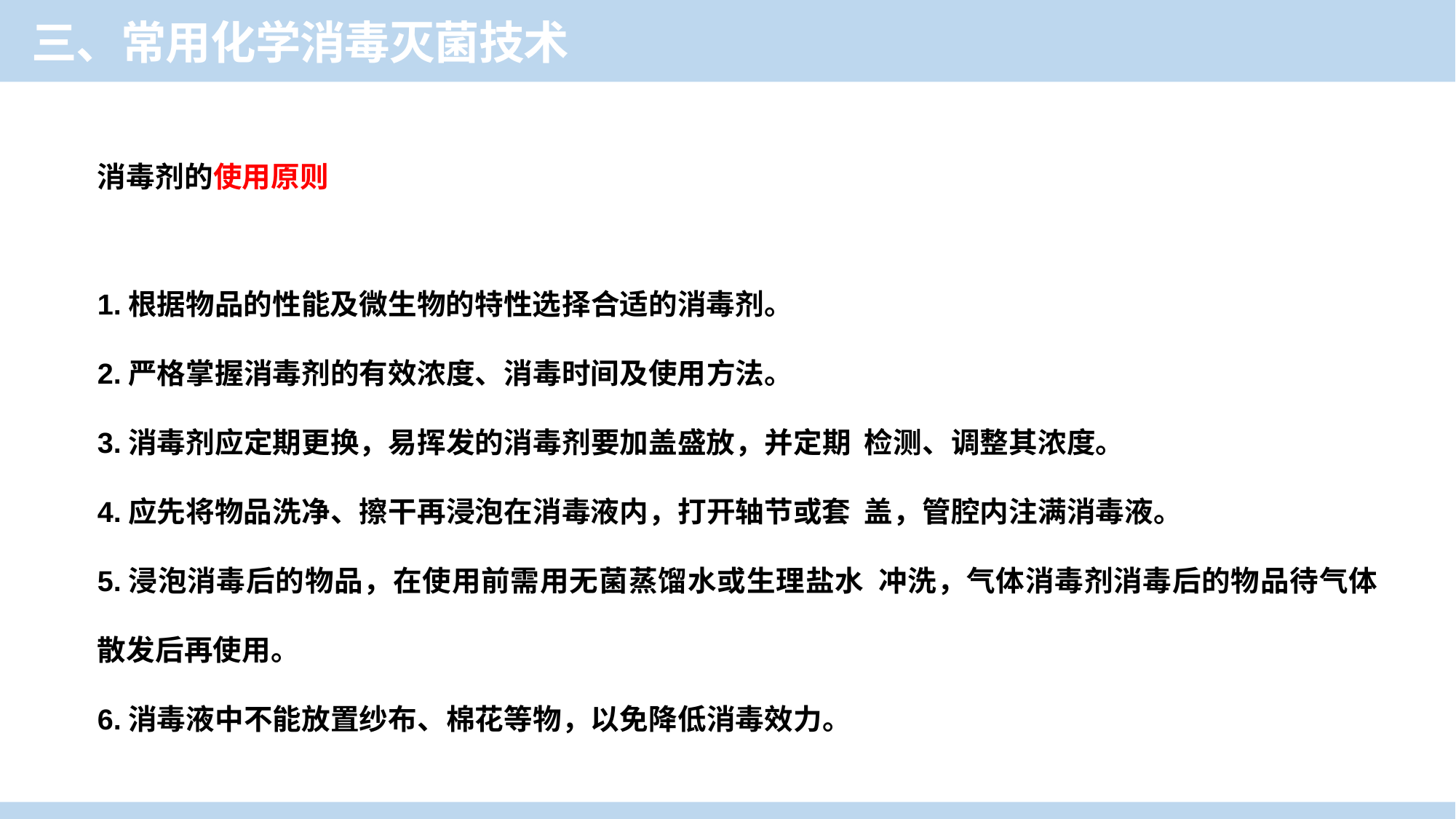

三、常用化学消毒灭菌技术
消毒剂的使用原则

1.根据物品的性能及微生物的特性选择合适的消毒剂。
2.严格掌握消毒剂的有效浓度、消毒时间及使用方法。
3.消毒剂应定期更换，易挥发的消毒剂要加盖盛放，并定期  检测、调整其浓度。
4.应先将物品洗净、擦干再浸泡在消毒液内，打开轴节或套  盖，管腔内注满消毒液。
5.浸泡消毒后的物品，在使用前需用无菌蒸馏水或生理盐水  冲洗，气体消毒剂消毒后的物品待气体散发后再使用。
6.消毒液中不能放置纱布、棉花等物，以免降低消毒效力。